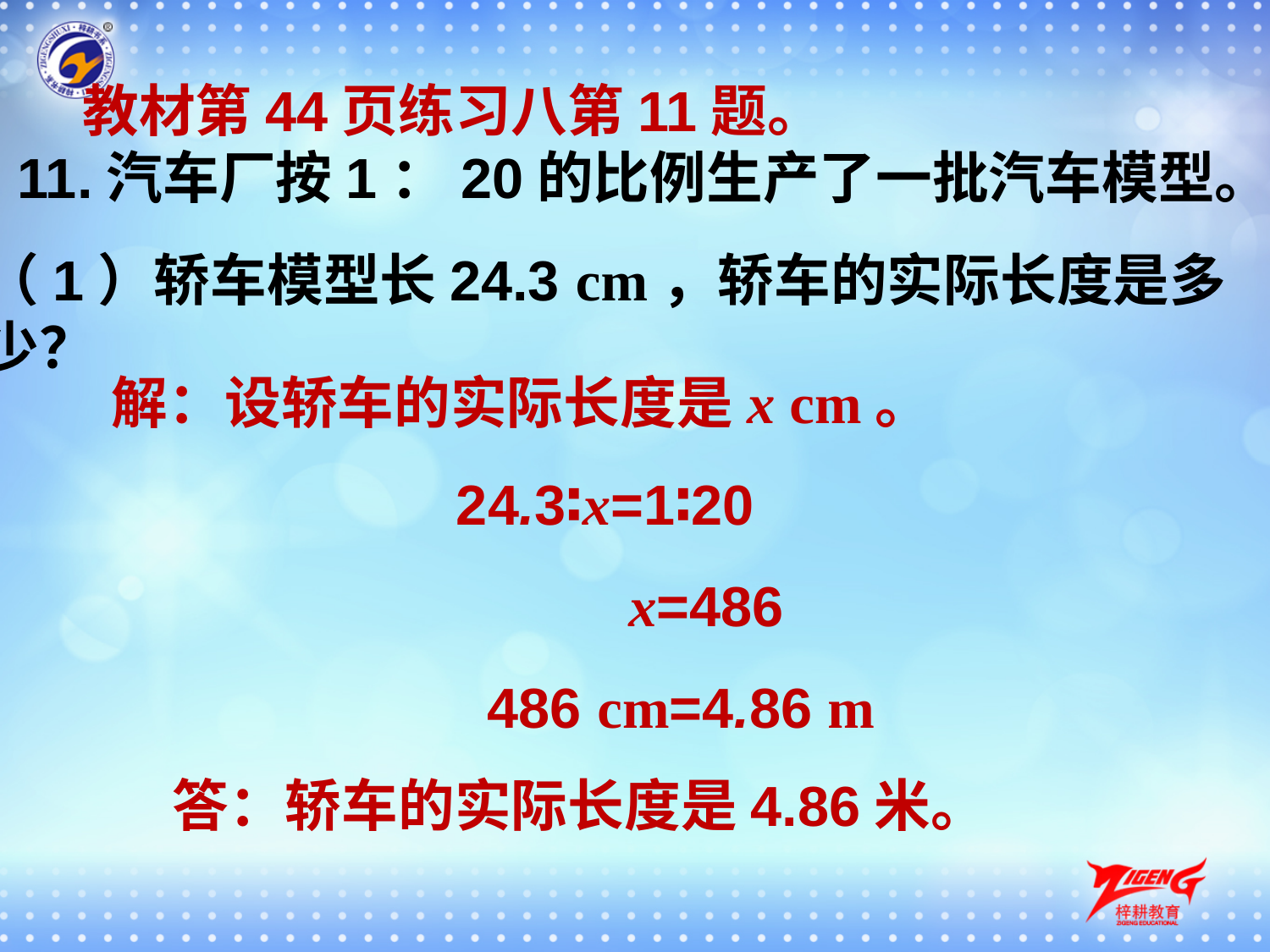

教材第44页练习八第11题。
11.汽车厂按1：20的比例生产了一批汽车模型。
（1）轿车模型长24.3 cm，轿车的实际长度是多少？
解：设轿车的实际长度是x cm。
                      24.3∶x=1∶20
                                 x=486
                        486 cm=4.86 m
答：轿车的实际长度是4.86米。